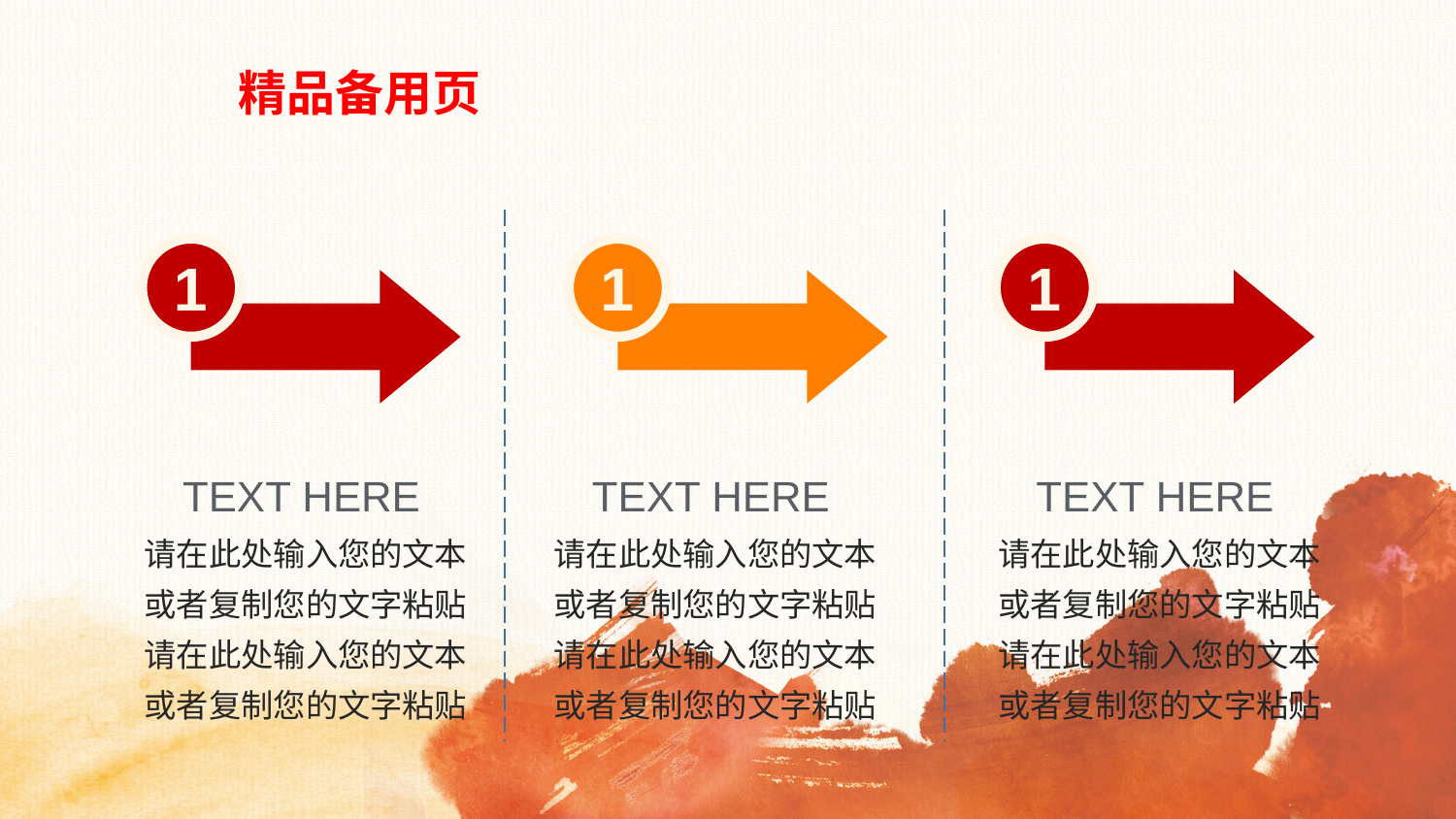

# 精品备用页

1

1

1
TEXT HERE
TEXT HERE
TEXT HERE
请在此处输入您的文本
或者复制您的文字粘贴请在此处输入您的文本
或者复制您的文字粘贴
请在此处输入您的文本
或者复制您的文字粘贴请在此处输入您的文本
或者复制您的文字粘贴
请在此处输入您的文本
或者复制您的文字粘贴请在此处输入您的文本
或者复制您的文字粘贴